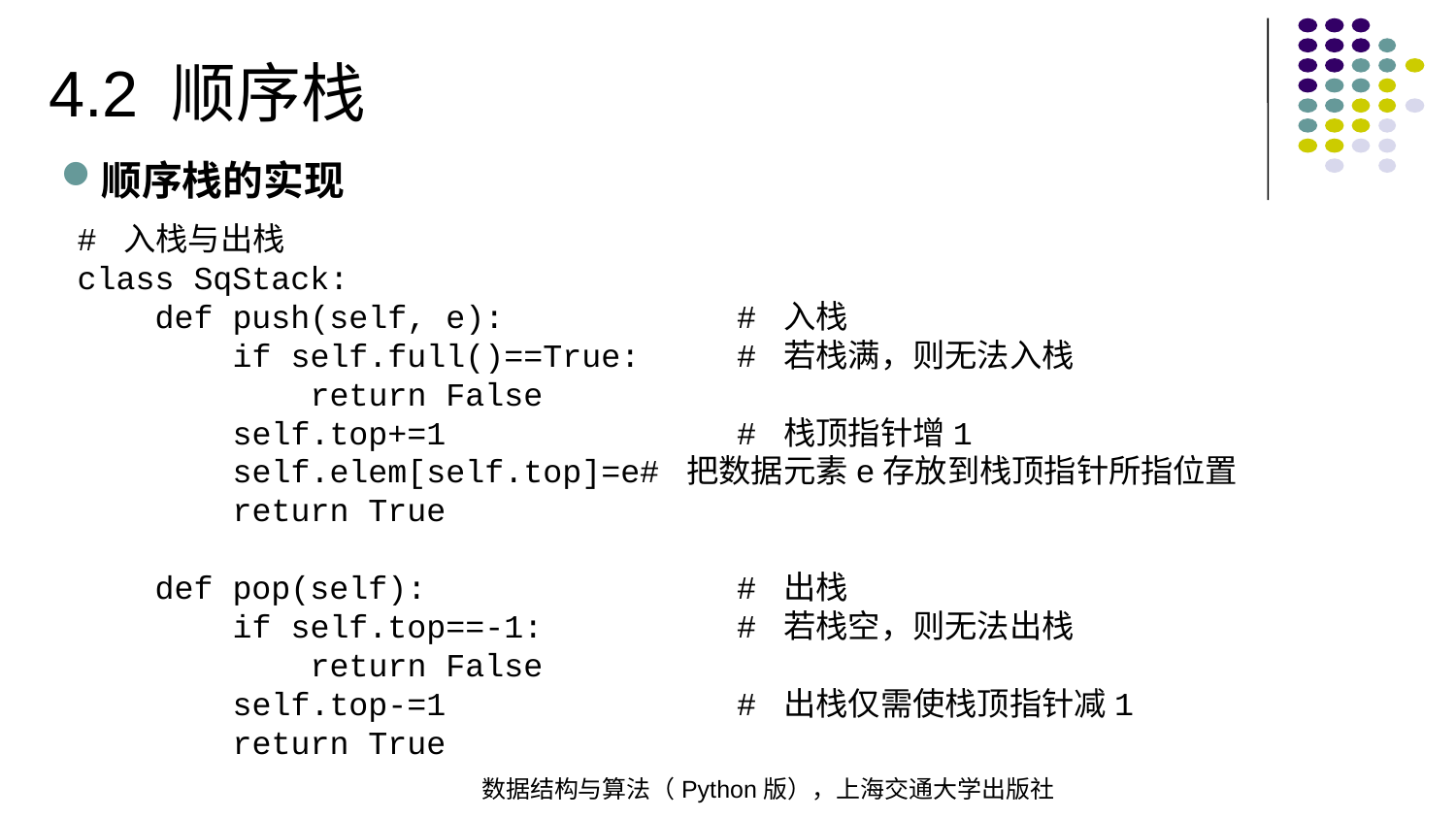

4.2 顺序栈
顺序栈的实现
# 入栈与出栈
class SqStack:
    def push(self, e):            # 入栈
        if self.full()==True:     # 若栈满，则无法入栈
            return False
        self.top+=1               # 栈顶指针增1
        self.elem[self.top]=e# 把数据元素e存放到栈顶指针所指位置
        return True

    def pop(self):                # 出栈
        if self.top==-1:          # 若栈空，则无法出栈
            return False
        self.top-=1               # 出栈仅需使栈顶指针减1
        return True